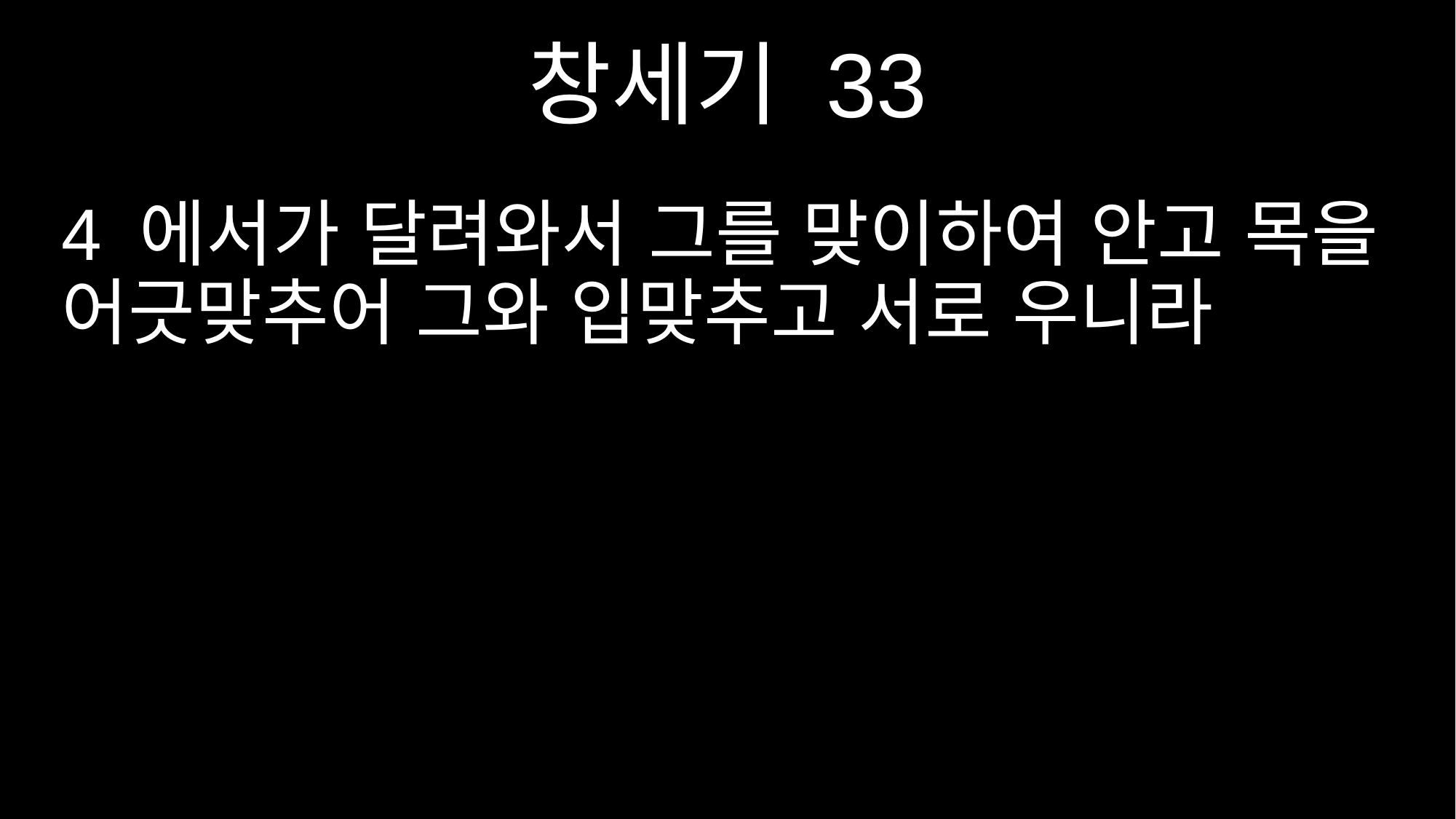

창세기 33
4 에서가 달려와서 그를 맞이하여 안고 목을 어긋맞추어 그와 입맞추고 서로 우니라